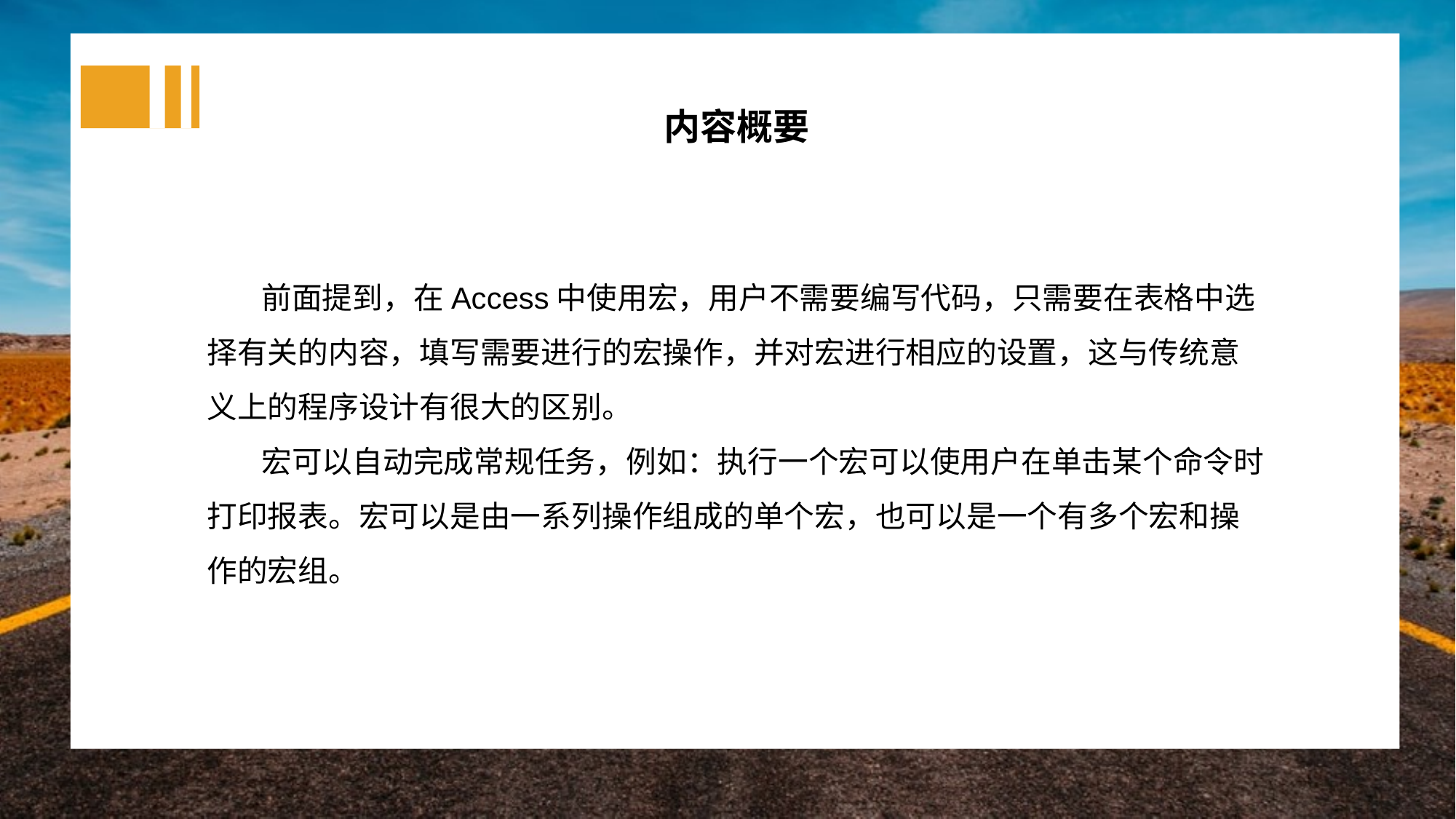

内容概要
前面提到，在Access中使用宏，用户不需要编写代码，只需要在表格中选择有关的内容，填写需要进行的宏操作，并对宏进行相应的设置，这与传统意义上的程序设计有很大的区别。
宏可以自动完成常规任务，例如：执行一个宏可以使用户在单击某个命令时打印报表。宏可以是由一系列操作组成的单个宏，也可以是一个有多个宏和操作的宏组。